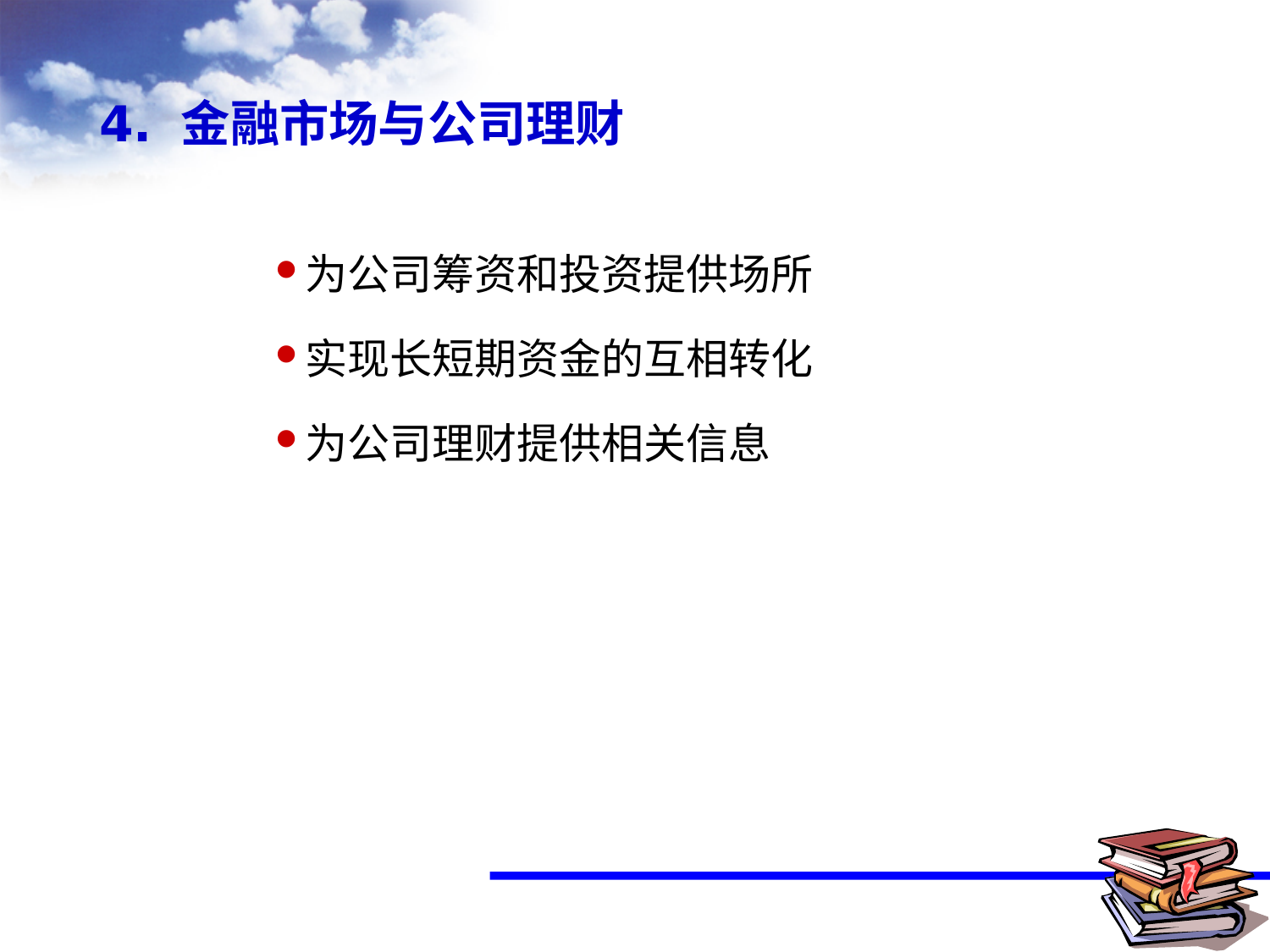

4. 金融市场与公司理财
为公司筹资和投资提供场所
实现长短期资金的互相转化
为公司理财提供相关信息